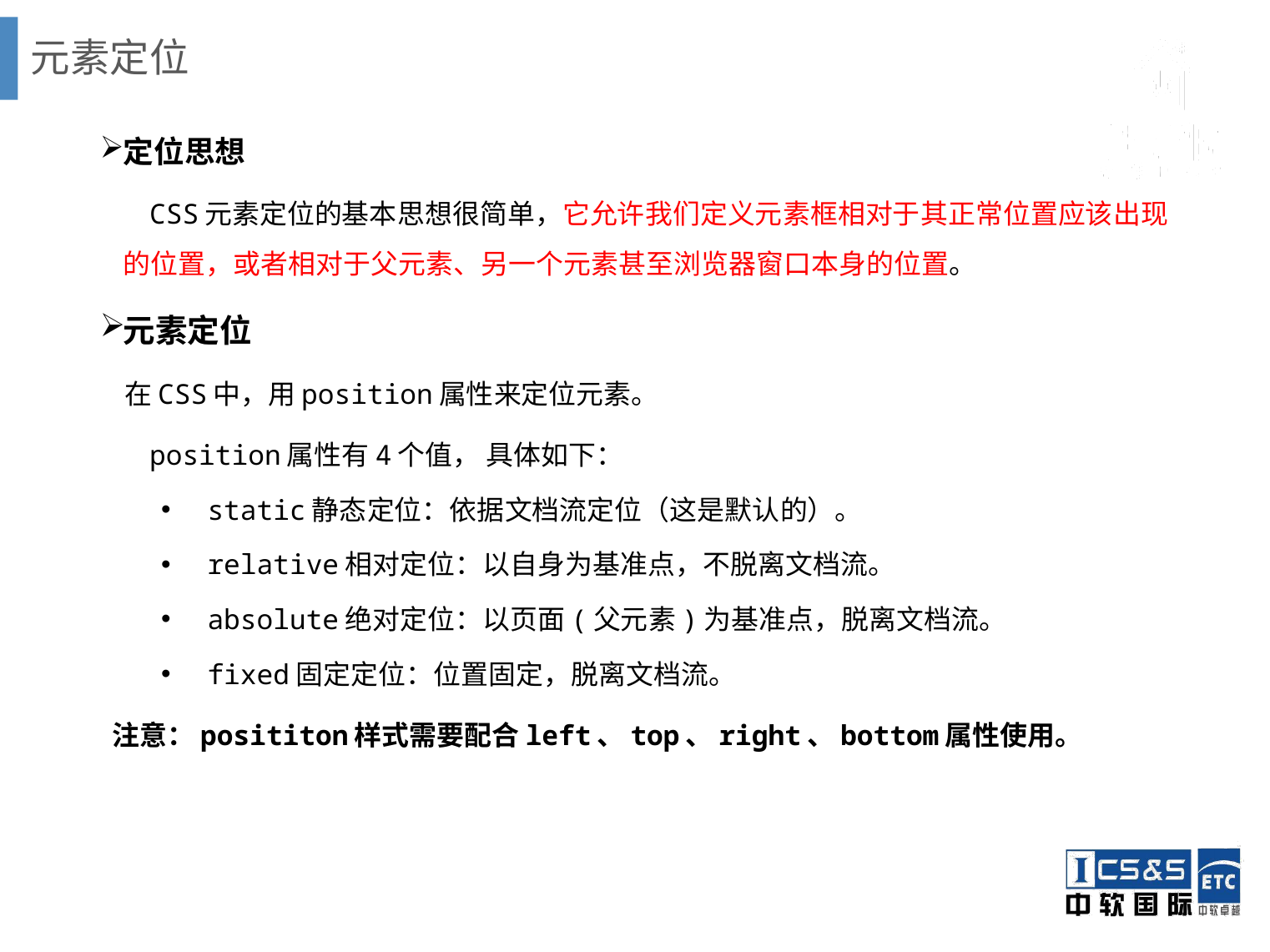

# 元素定位
定位思想
   CSS元素定位的基本思想很简单，它允许我们定义元素框相对于其正常位置应该出现的位置，或者相对于父元素、另一个元素甚至浏览器窗口本身的位置。
元素定位
   在CSS中，用position属性来定位元素。
   position属性有4个值， 具体如下：
static静态定位：依据文档流定位（这是默认的）。
relative相对定位：以自身为基准点，不脱离文档流。
absolute绝对定位：以页面(父元素)为基准点，脱离文档流。
fixed固定定位：位置固定，脱离文档流。
 注意：posititon样式需要配合left、top、right、bottom属性使用。